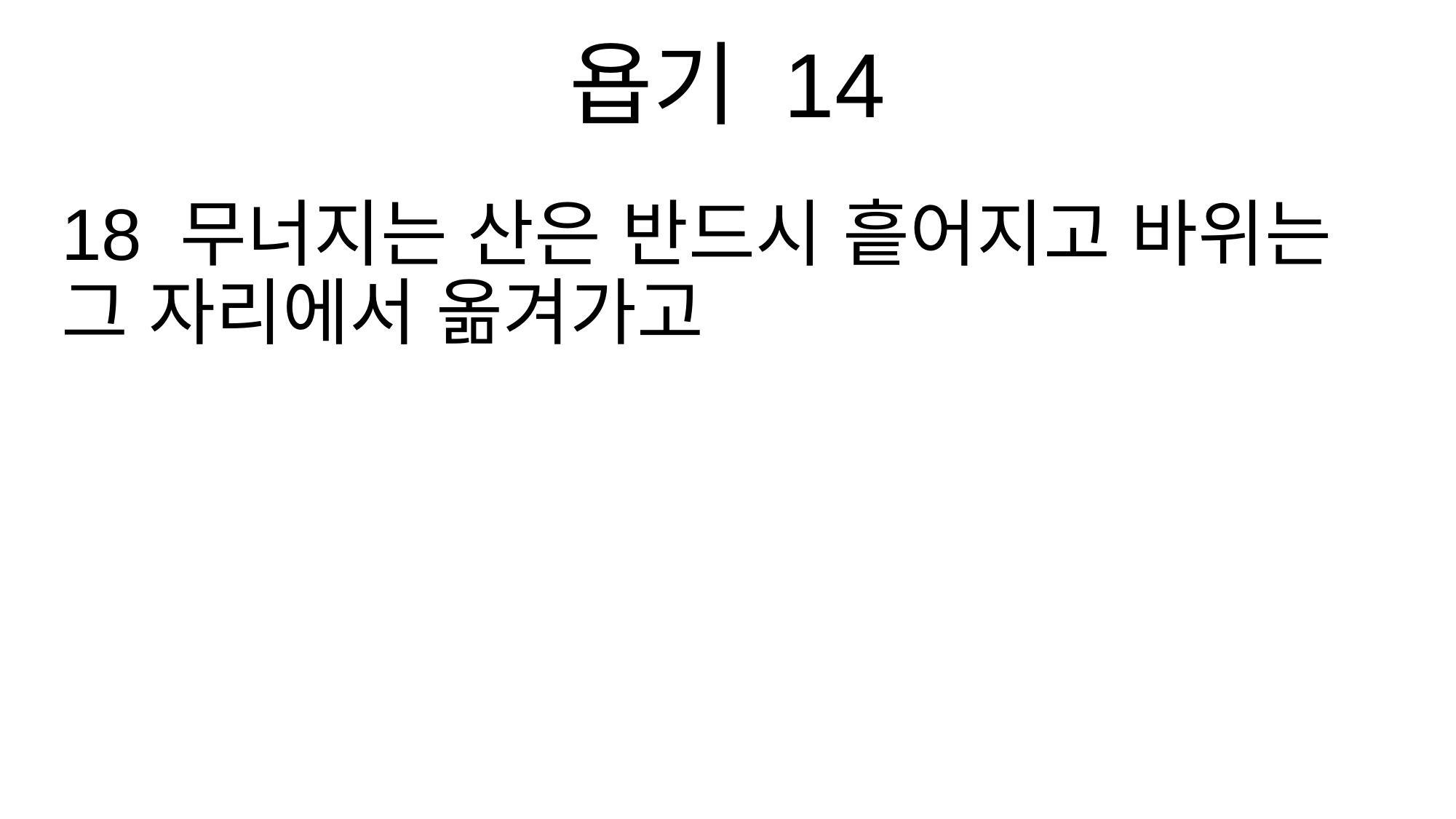

욥기 14
18 무너지는 산은 반드시 흩어지고 바위는 그 자리에서 옮겨가고